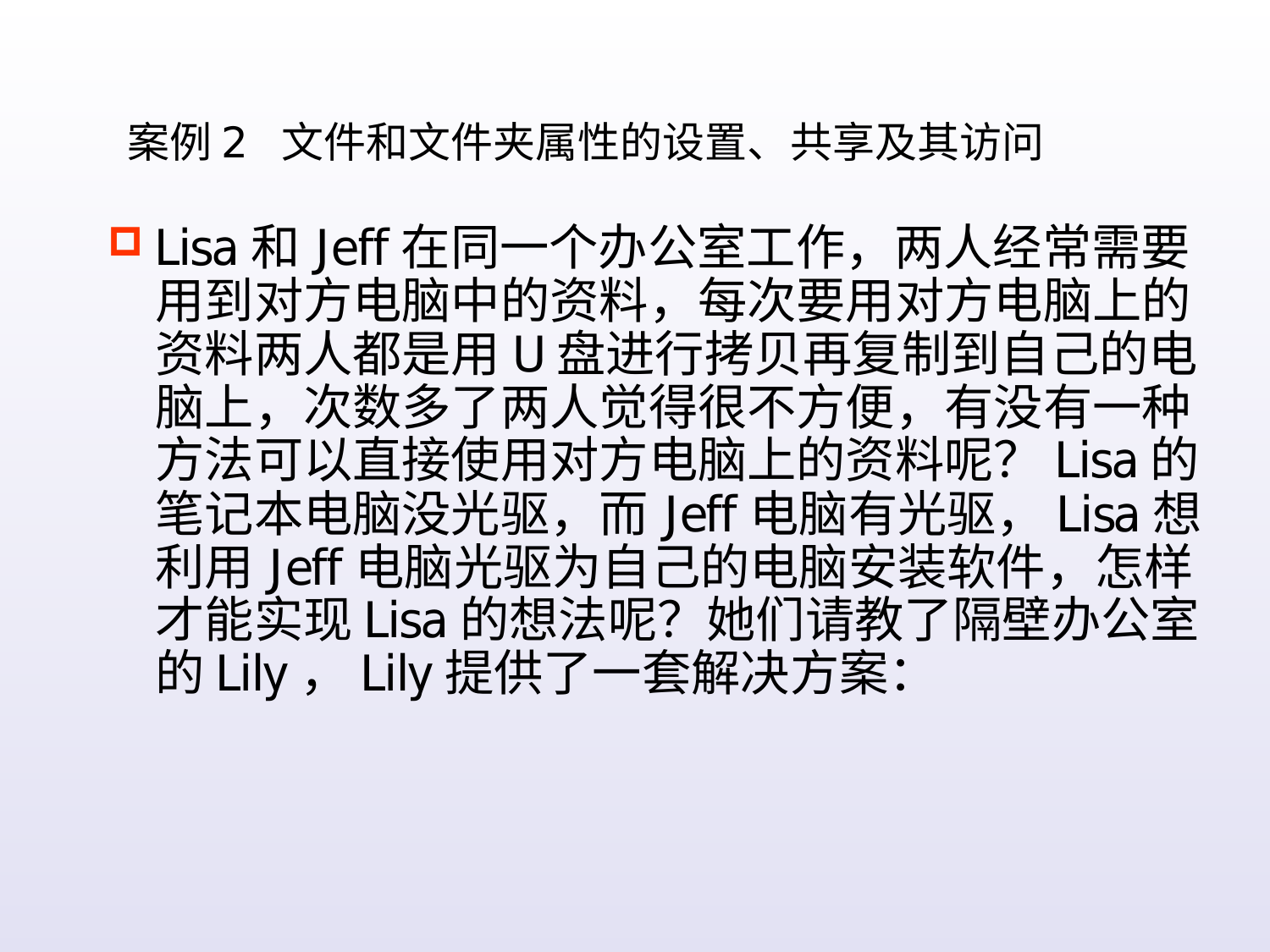

案例2  文件和文件夹属性的设置、共享及其访问
Lisa和Jeff在同一个办公室工作，两人经常需要用到对方电脑中的资料，每次要用对方电脑上的资料两人都是用U盘进行拷贝再复制到自己的电脑上，次数多了两人觉得很不方便，有没有一种方法可以直接使用对方电脑上的资料呢？Lisa的笔记本电脑没光驱，而Jeff电脑有光驱，Lisa想利用Jeff电脑光驱为自己的电脑安装软件，怎样才能实现Lisa的想法呢？她们请教了隔壁办公室的Lily，Lily提供了一套解决方案：